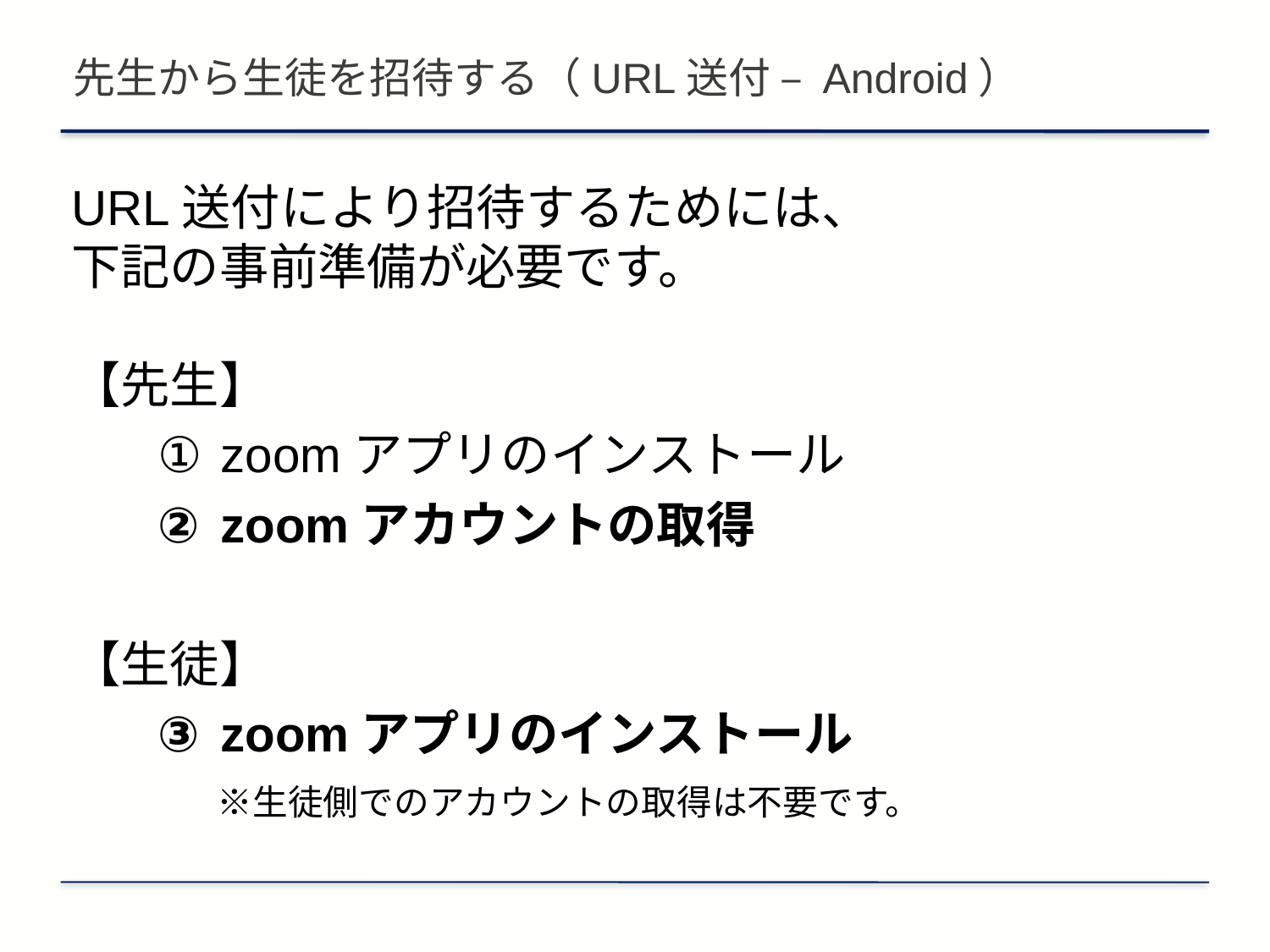

# 先生から生徒を招待する（URL送付 – Android）
URL送付により招待するためには、
下記の事前準備が必要です。

【先生】
zoomアプリのインストール
zoomアカウントの取得

【生徒】
zoomアプリのインストール
　※生徒側でのアカウントの取得は不要です。